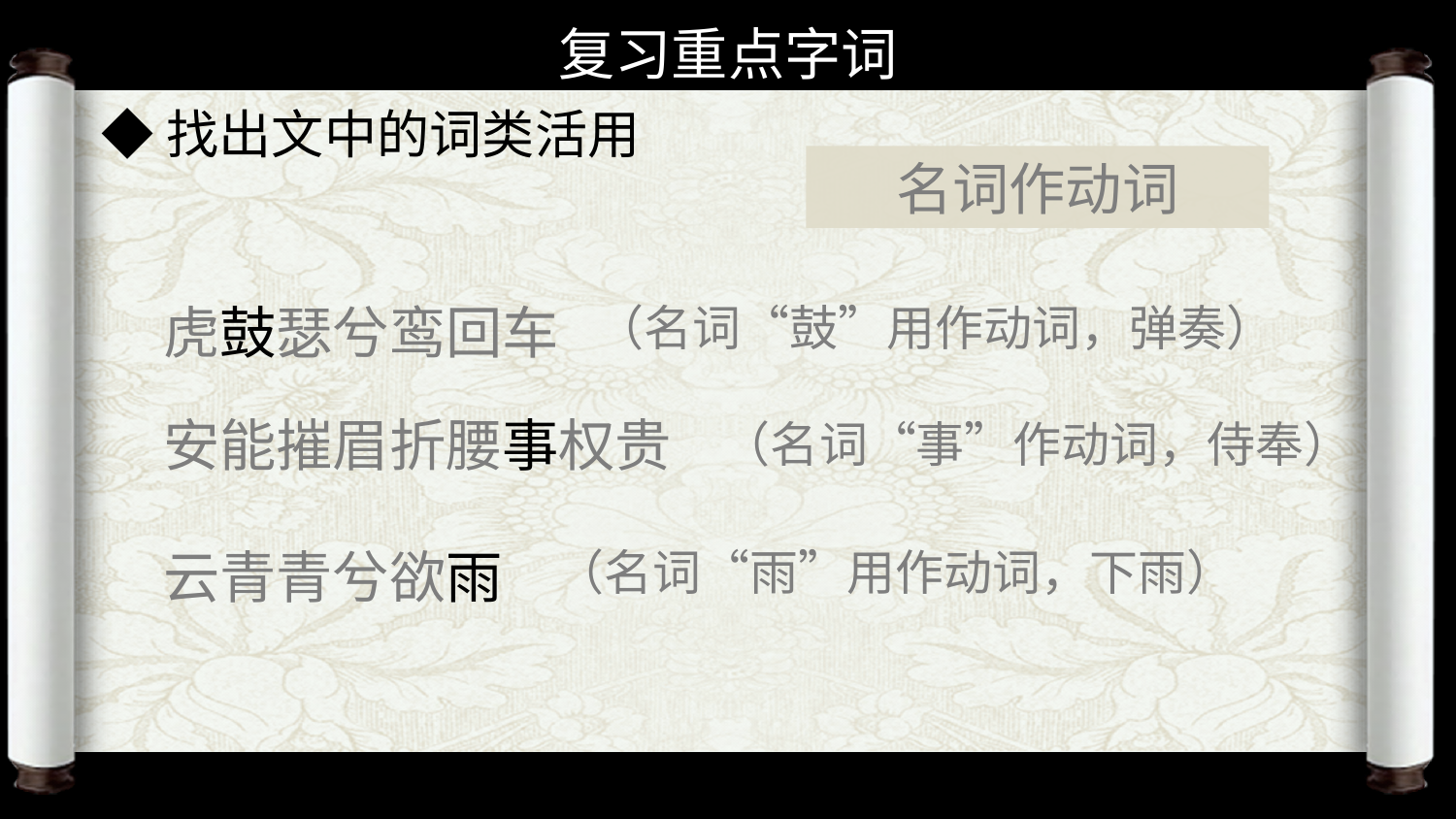

复习重点字词
◆找出文中的词类活用
名词作动词
虎鼓瑟兮鸾回车
（名词“鼓”用作动词，弹奏）
安能摧眉折腰事权贵
（名词“事”作动词，侍奉）
云青青兮欲雨
（名词“雨”用作动词，下雨）